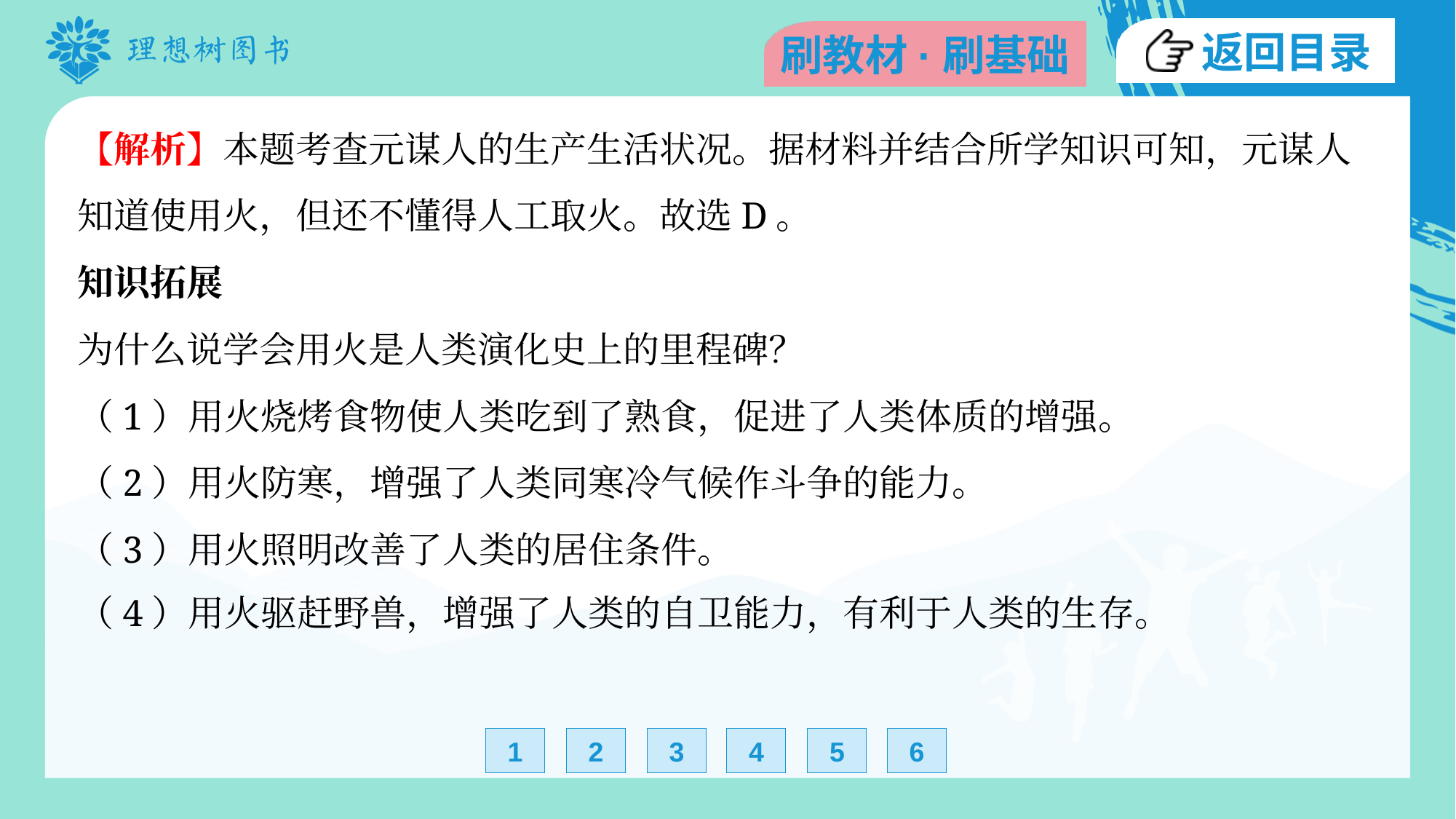

【解析】本题考查元谋人的生产生活状况。据材料并结合所学知识可知，元谋人
知道使用火，但还不懂得人工取火。故选D。
知识拓展
为什么说学会用火是人类演化史上的里程碑？
（1）用火烧烤食物使人类吃到了熟食，促进了人类体质的增强。
（2）用火防寒，增强了人类同寒冷气候作斗争的能力。
（3）用火照明改善了人类的居住条件。
（4）用火驱赶野兽，增强了人类的自卫能力，有利于人类的生存。